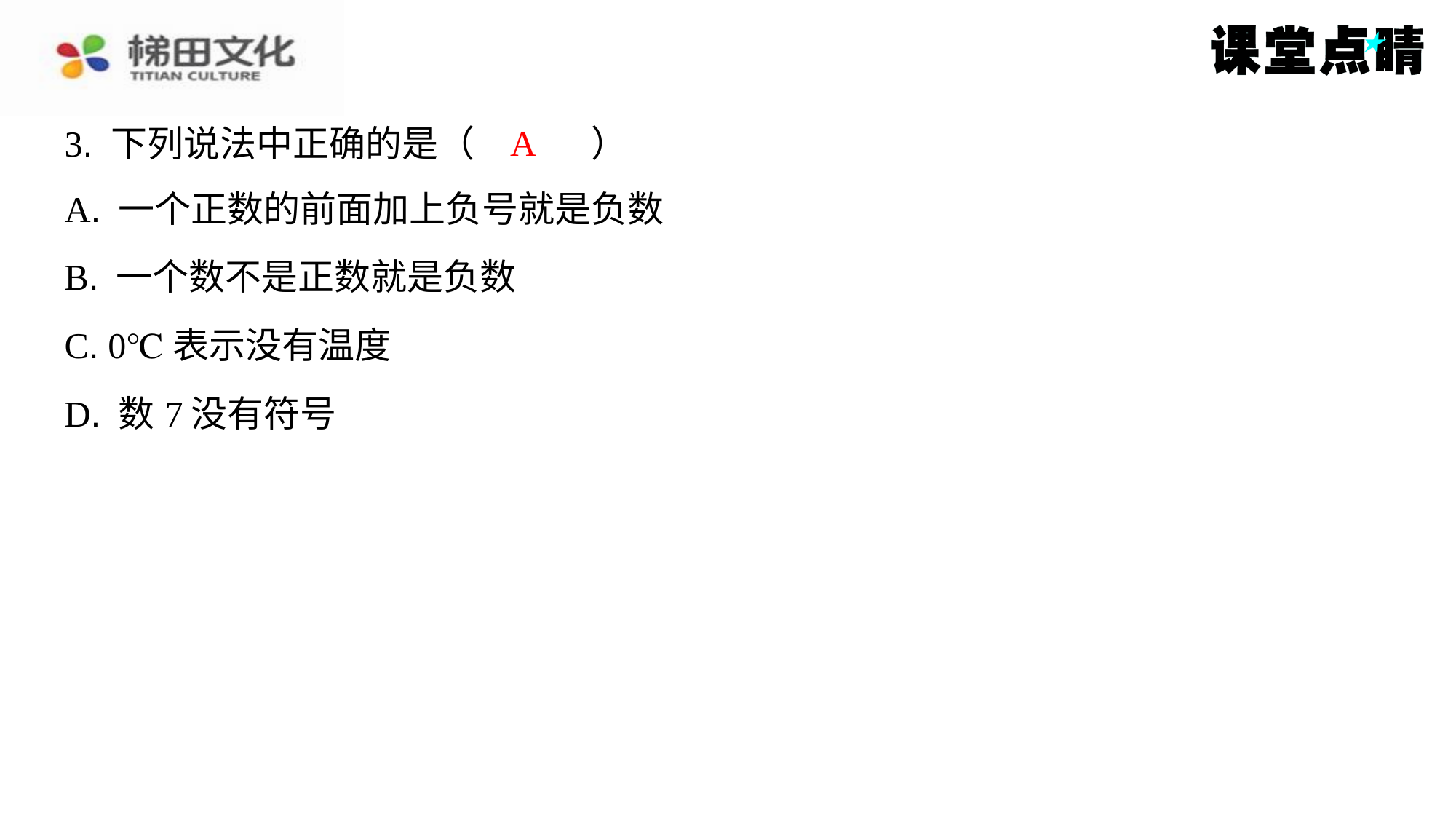

A
3. 下列说法中正确的是（　A　）
| A. 一个正数的前面加上负号就是负数 |
| --- |
| B. 一个数不是正数就是负数 |
| C. 0℃表示没有温度 |
| D. 数7没有符号 |